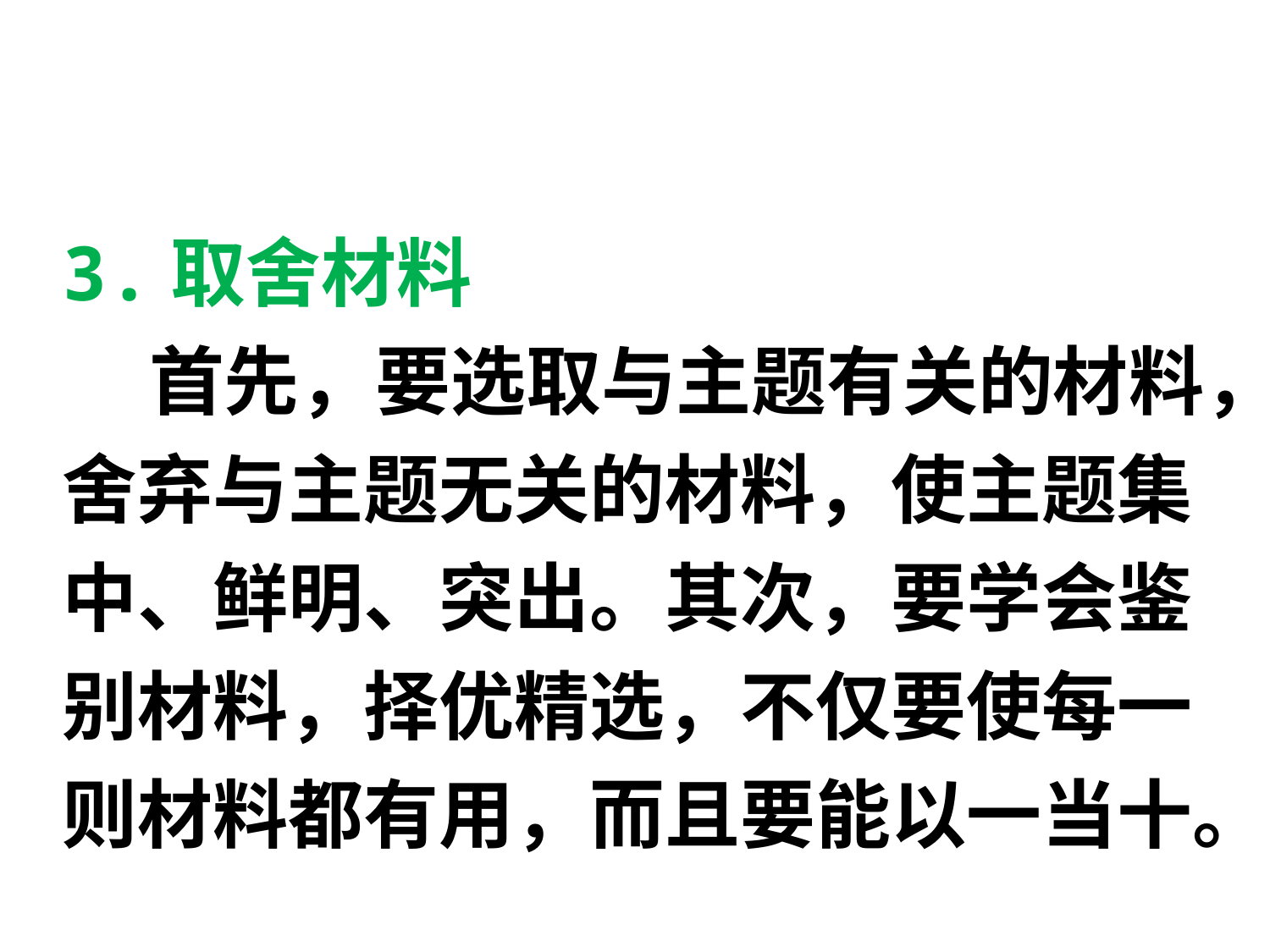

3.取舍材料
    首先，要选取与主题有关的材料，舍弃与主题无关的材料，使主题集中、鲜明、突出。其次，要学会鉴别材料，择优精选，不仅要使每一则材料都有用，而且要能以一当十。